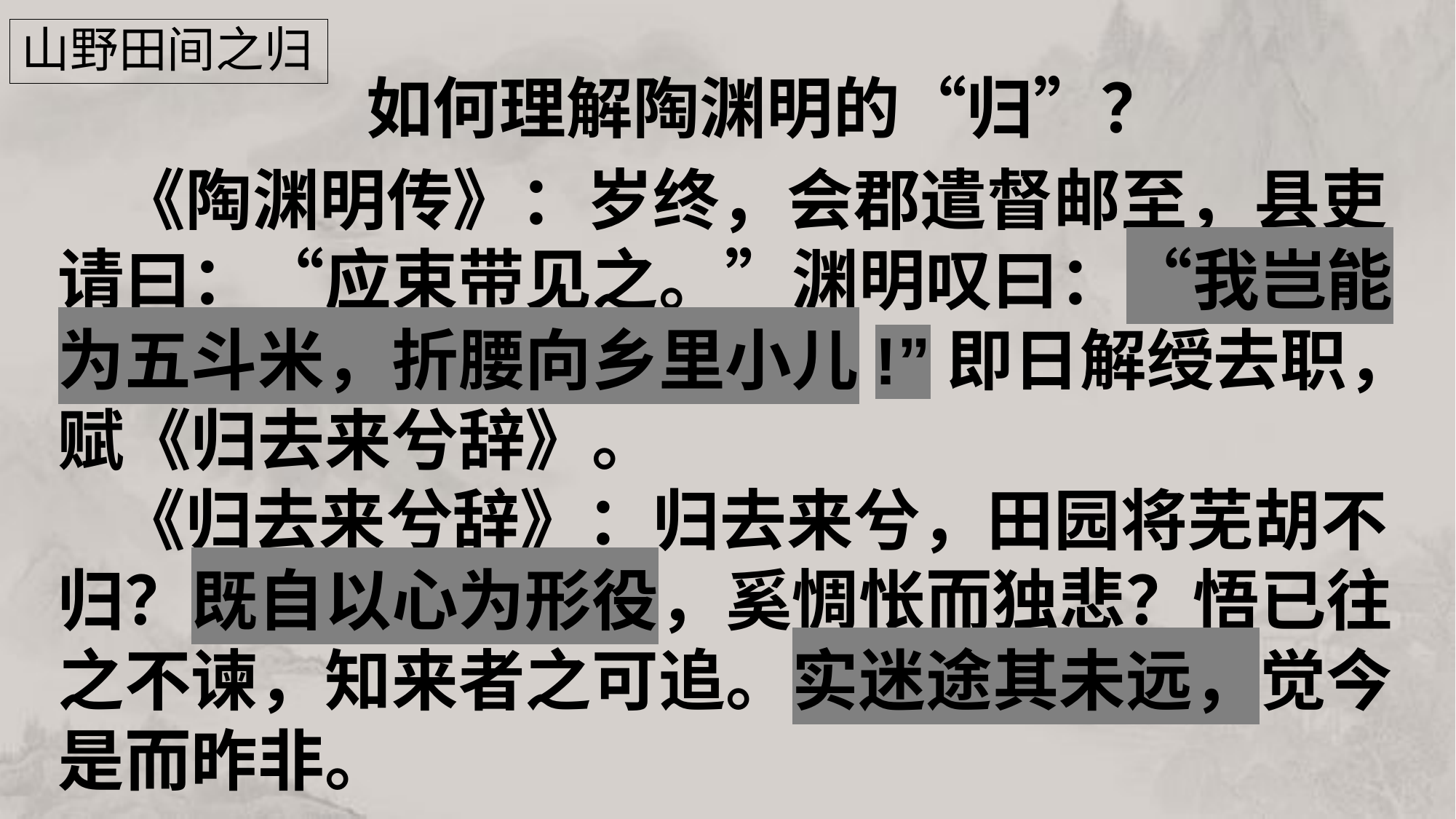

山野田间之归
如何理解陶渊明的“归”？
   《陶渊明传》：岁终，会郡遣督邮至，县吏请曰：“应束带见之。”渊明叹曰：“我岂能为五斗米，折腰向乡里小儿!”即日解绶去职，赋《归去来兮辞》。
   《归去来兮辞》：归去来兮，田园将芜胡不归？既自以心为形役，奚惆怅而独悲？悟已往之不谏，知来者之可追。实迷途其未远，觉今是而昨非。